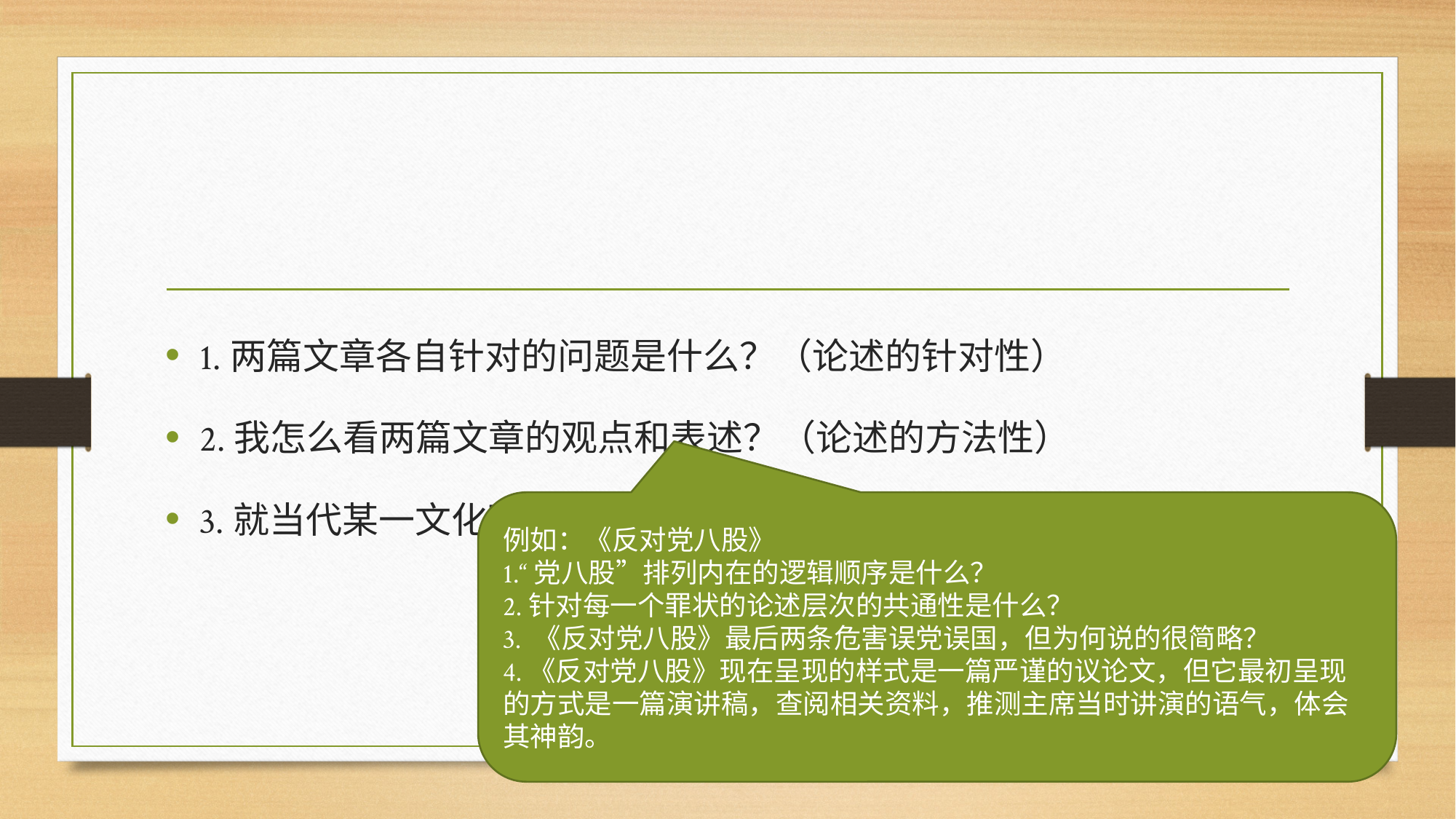

1.两篇文章各自针对的问题是什么？（论述的针对性）
2.我怎么看两篇文章的观点和表述？（论述的方法性）
3.就当代某一文化现象谈自己的看法。
例如：《反对党八股》
1.“党八股”排列内在的逻辑顺序是什么？
2.针对每一个罪状的论述层次的共通性是什么？
3. 《反对党八股》最后两条危害误党误国，但为何说的很简略？
4.《反对党八股》现在呈现的样式是一篇严谨的议论文，但它最初呈现的方式是一篇演讲稿，查阅相关资料，推测主席当时讲演的语气，体会其神韵。